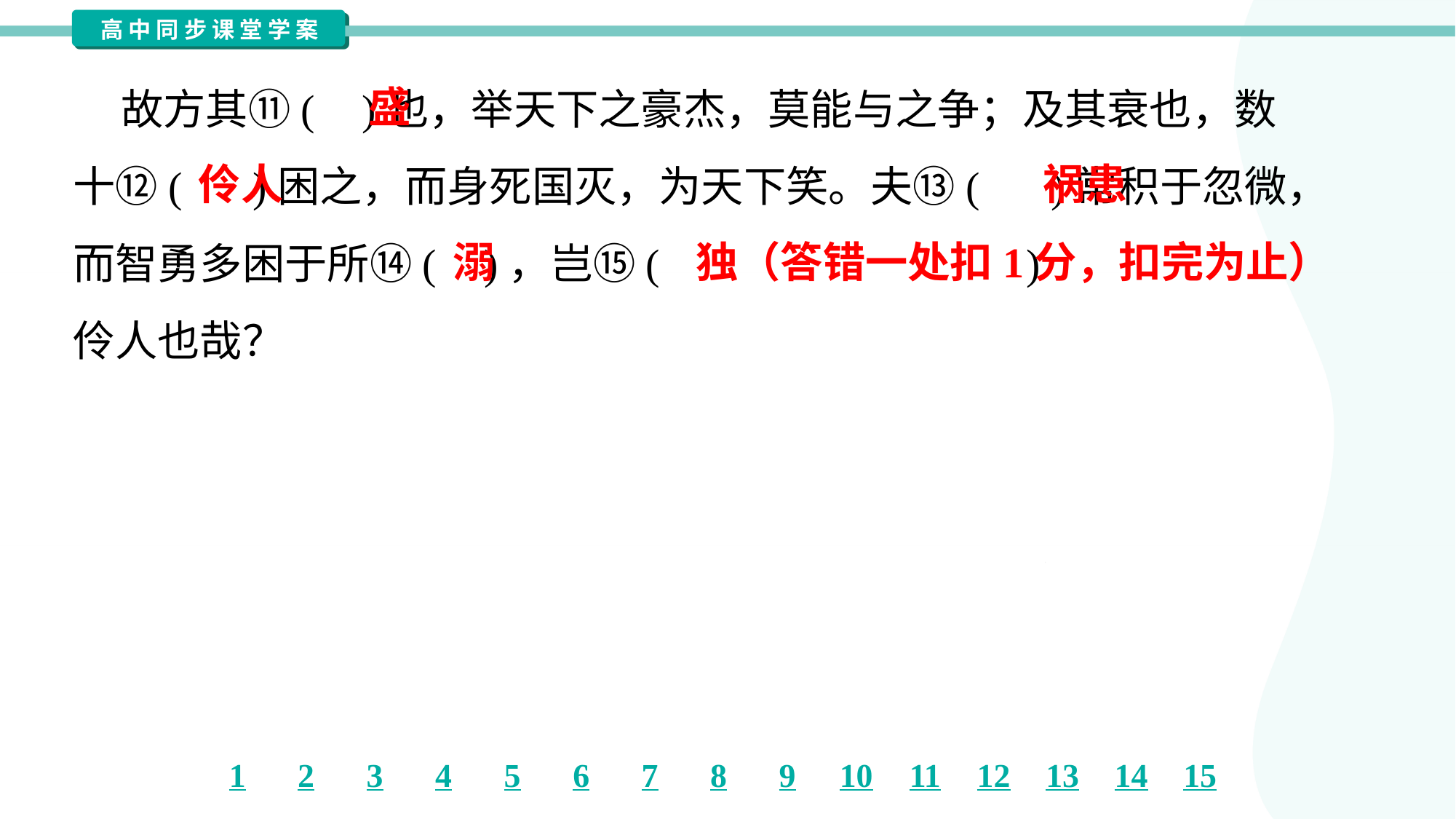

故方其⑪(    )也，举天下之豪杰，莫能与之争；及其衰也，数
十⑫(      )困之，而身死国灭，为天下笑。夫⑬(      )常积于忽微，
而智勇多困于所⑭(    )，岂⑮(                               )
伶人也哉？
盛
伶人
祸患
溺
独（答错一处扣1分，扣完为止）